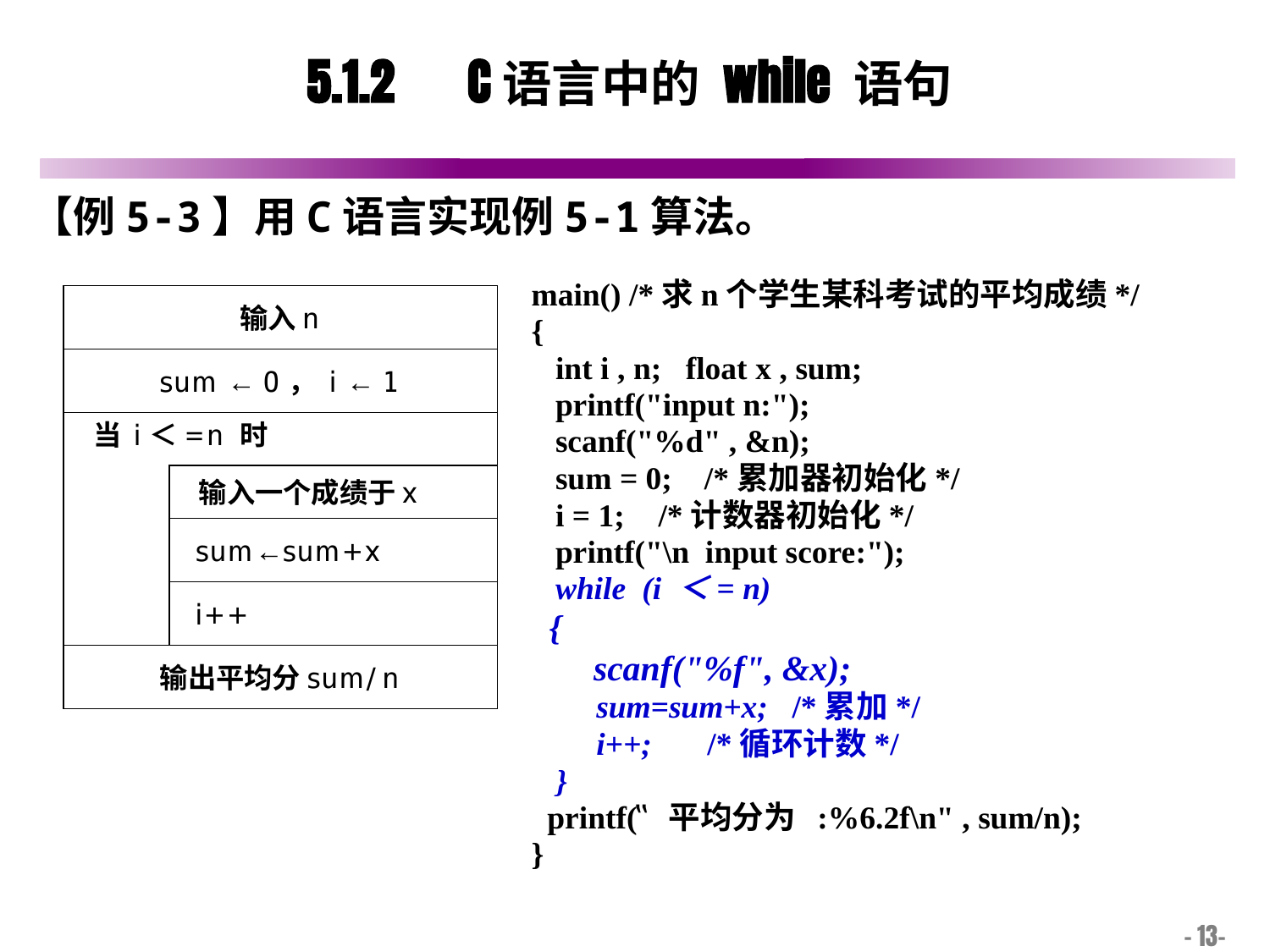

# 5.1.2　C语言中的 while 语句
【例5-3】用C语言实现例5-1算法。
main() /*求n个学生某科考试的平均成绩*/
{
   int i , n;   float x , sum;
   printf("input n:");
   scanf("%d" , &n);
   sum = 0;    /*累加器初始化*/
   i = 1;	/*计数器初始化*/
   printf("\n  input score:");
   while  (i ＜= n)
  {
       scanf("%f", &x);
     sum=sum+x;   /*累加*/
     i++;	   /*循环计数*/
}
  printf(“ 平均分为  :%6.2f\n" , sum/n);
}

输入n
sum ← 0， i ← 1
  当 i＜=n 时

  输入一个成绩于x
  sum←sum+x
  i++
输出平均分sum/n
 - 13-